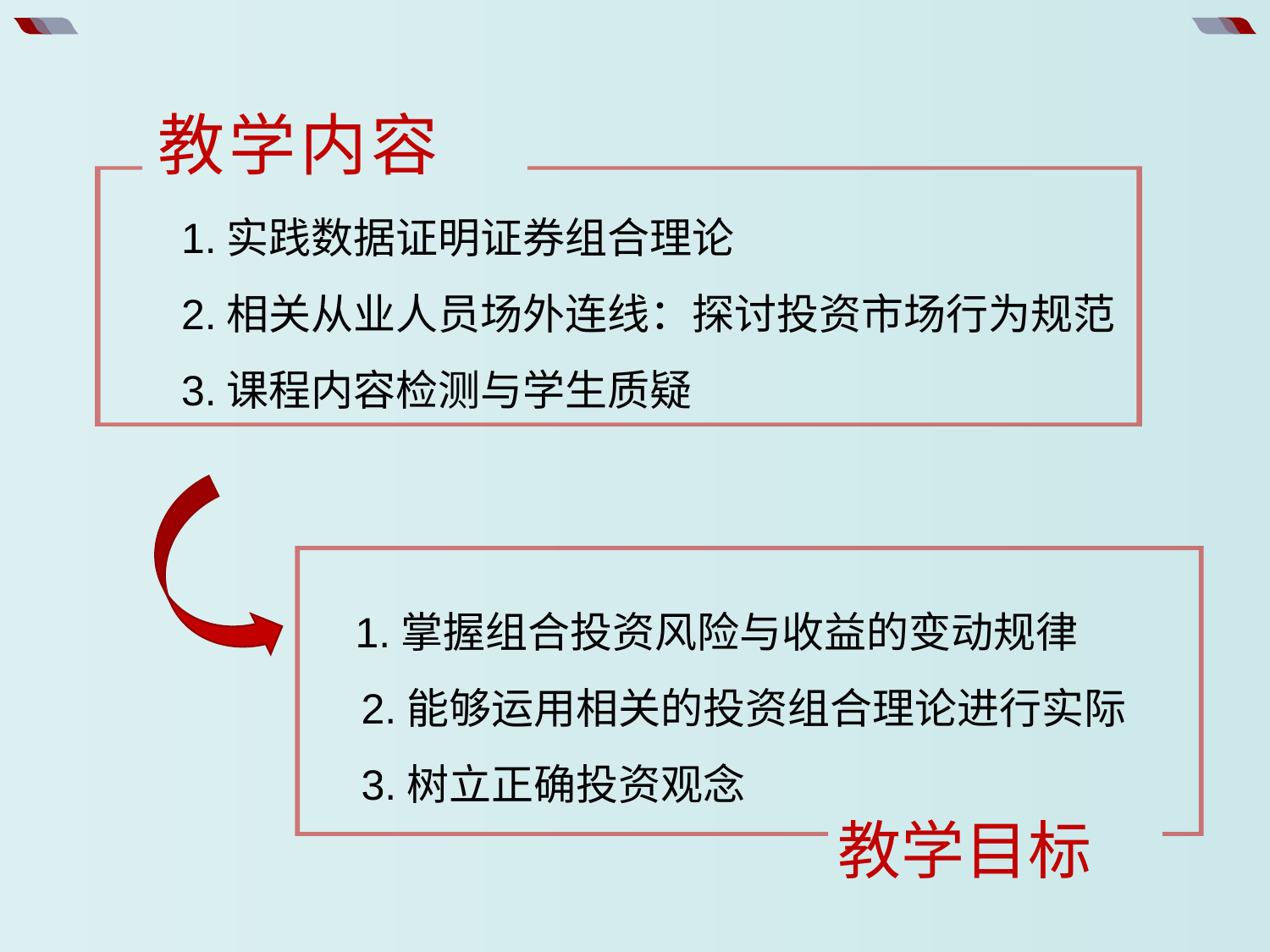

教学内容

1.实践数据证明证券组合理论
2.相关从业人员场外连线：探讨投资市场行为规范
3.课程内容检测与学生质疑

  1.掌握组合投资风险与收益的变动规律
  2.能够运用相关的投资组合理论进行实际
  3.树立正确投资观念
教学目标